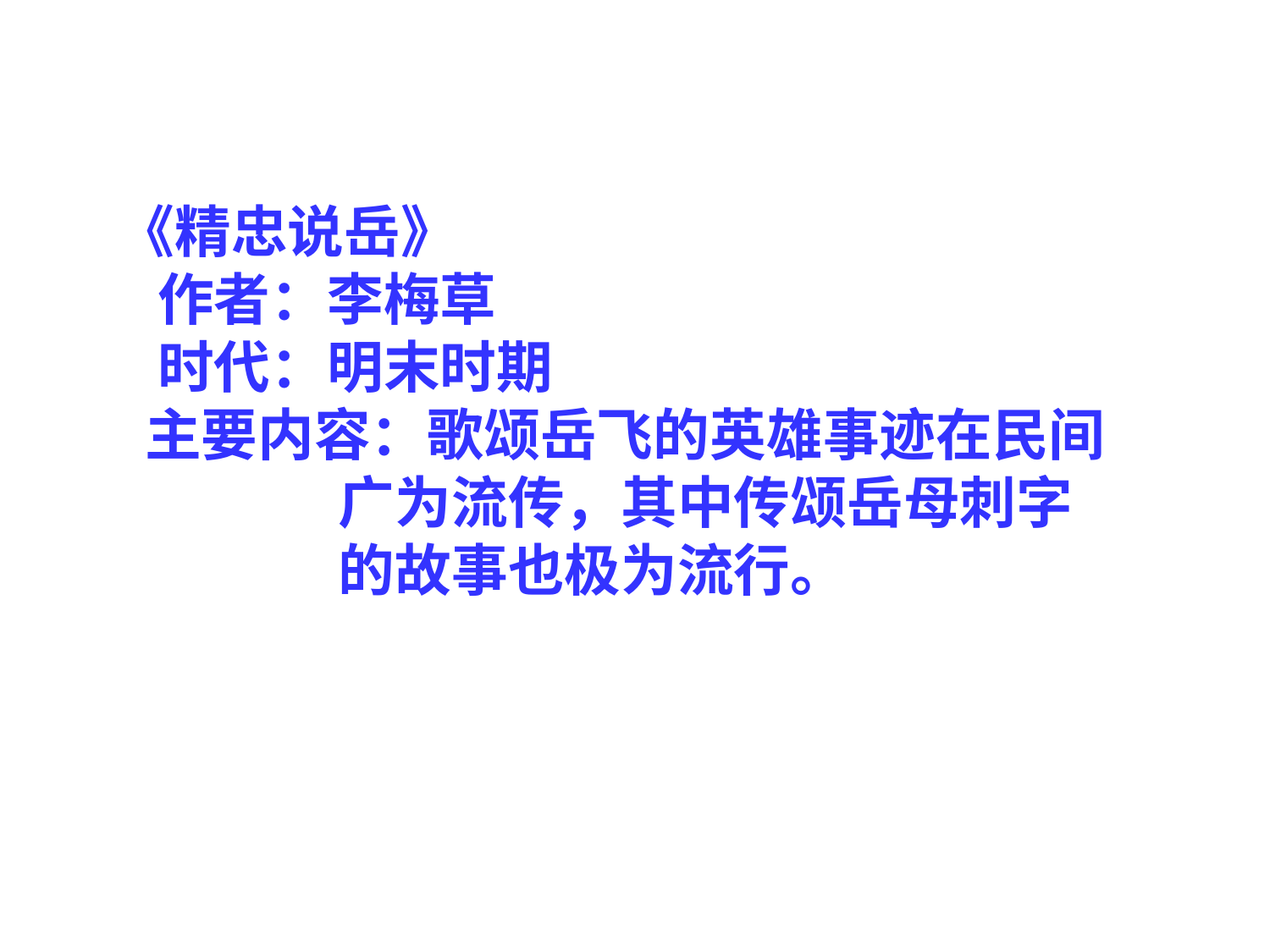

《精忠说岳》
  作者：李梅草
  时代：明末时期
 主要内容：歌颂岳飞的英雄事迹在民间
                广为流传，其中传颂岳母刺字
                的故事也极为流行。